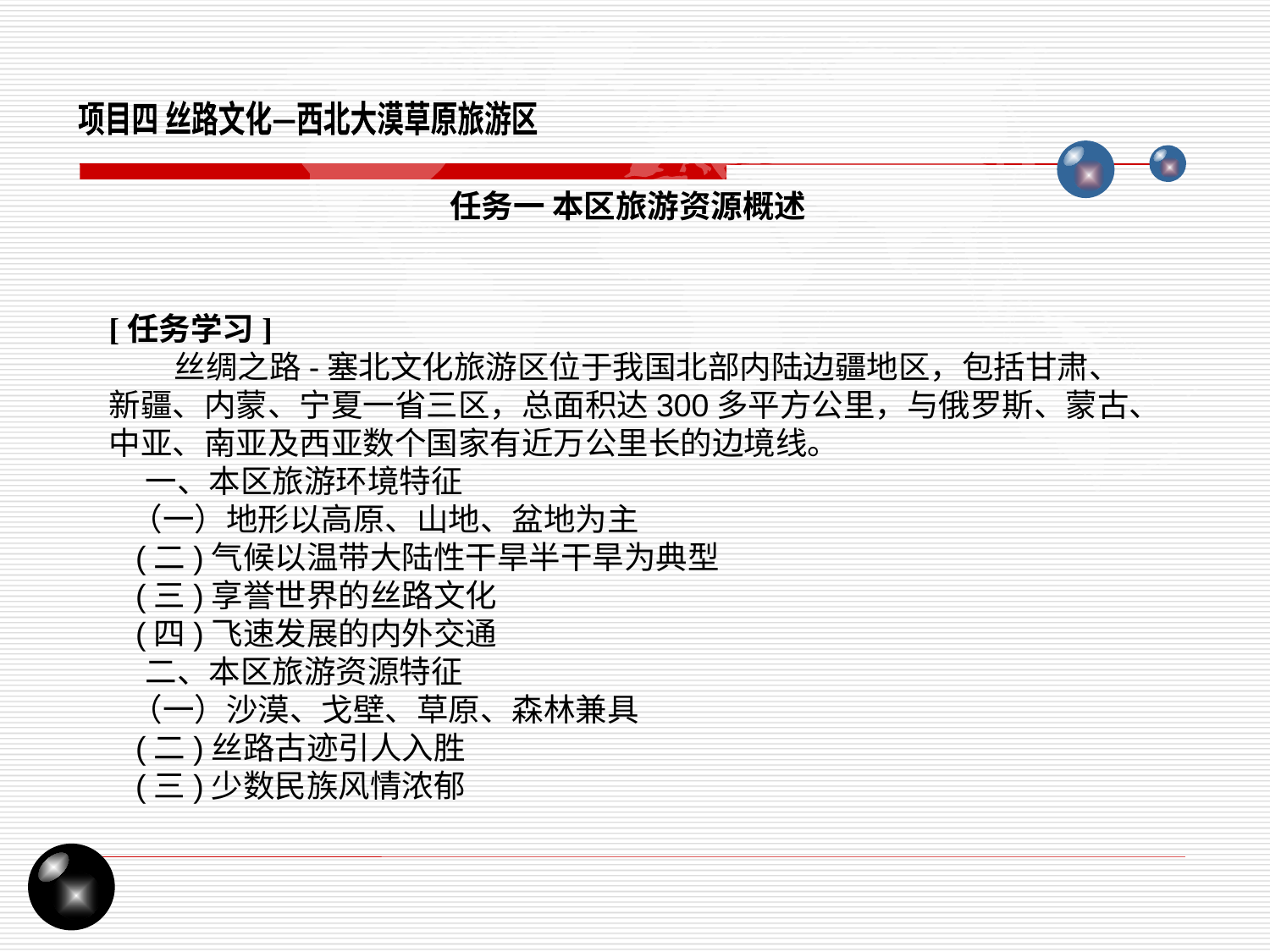

项目四 丝路文化—西北大漠草原旅游区
任务一 本区旅游资源概述

[任务学习]
        丝绸之路-塞北文化旅游区位于我国北部内陆边疆地区，包括甘肃、新疆、内蒙、宁夏一省三区，总面积达300多平方公里，与俄罗斯、蒙古、中亚、南亚及西亚数个国家有近万公里长的边境线。
    一、本区旅游环境特征
  （一）地形以高原、山地、盆地为主
   (二)气候以温带大陆性干旱半干旱为典型
   (三)享誉世界的丝路文化
   (四)飞速发展的内外交通
    二、本区旅游资源特征
  （一）沙漠、戈壁、草原、森林兼具
   (二)丝路古迹引人入胜
   (三)少数民族风情浓郁